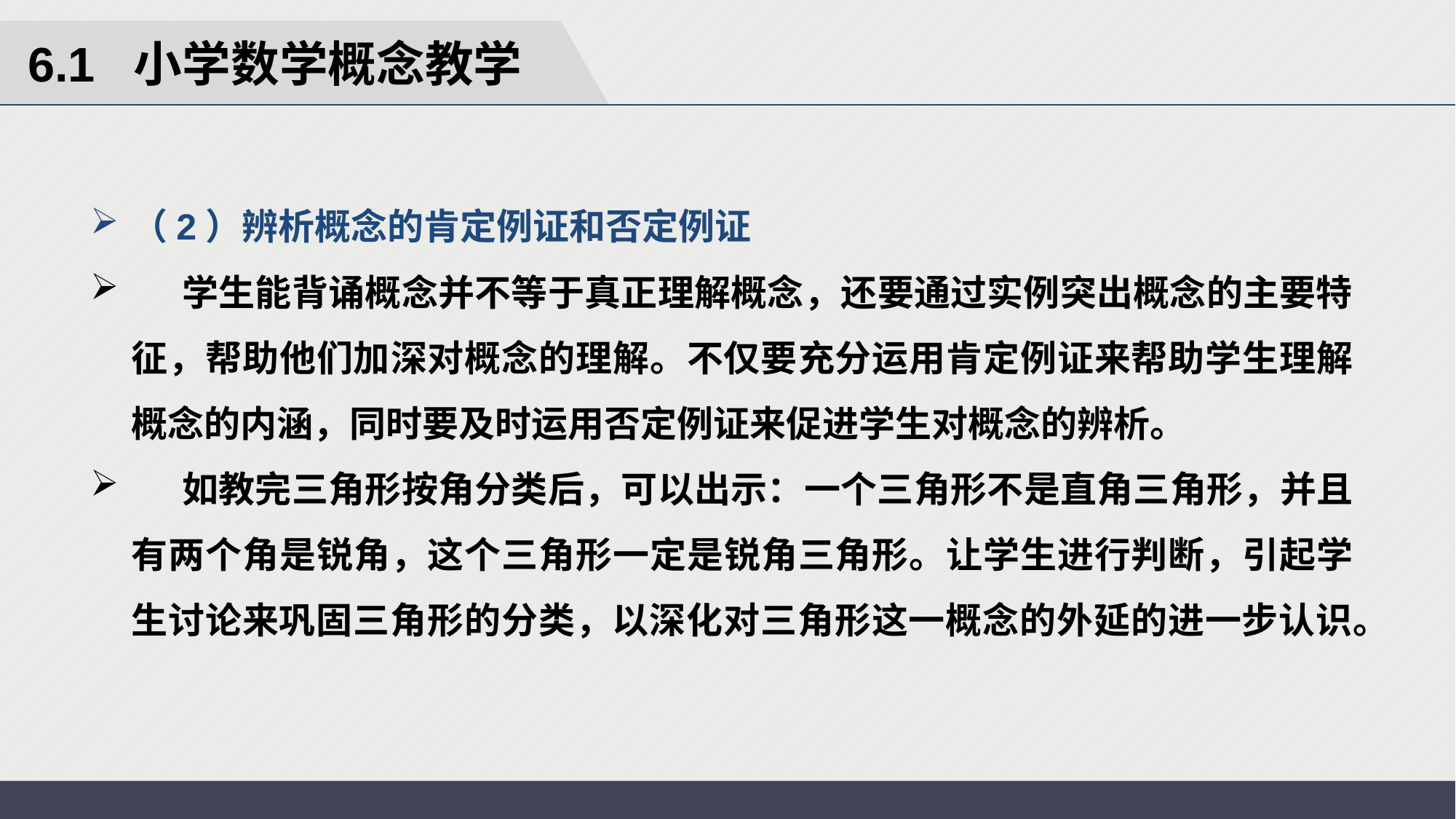

6.1  小学数学概念教学
（2）辨析概念的肯定例证和否定例证
     学生能背诵概念并不等于真正理解概念，还要通过实例突出概念的主要特征，帮助他们加深对概念的理解。不仅要充分运用肯定例证来帮助学生理解概念的内涵，同时要及时运用否定例证来促进学生对概念的辨析。
     如教完三角形按角分类后，可以出示：一个三角形不是直角三角形，并且有两个角是锐角，这个三角形一定是锐角三角形。让学生进行判断，引起学生讨论来巩固三角形的分类，以深化对三角形这一概念的外延的进一步认识。